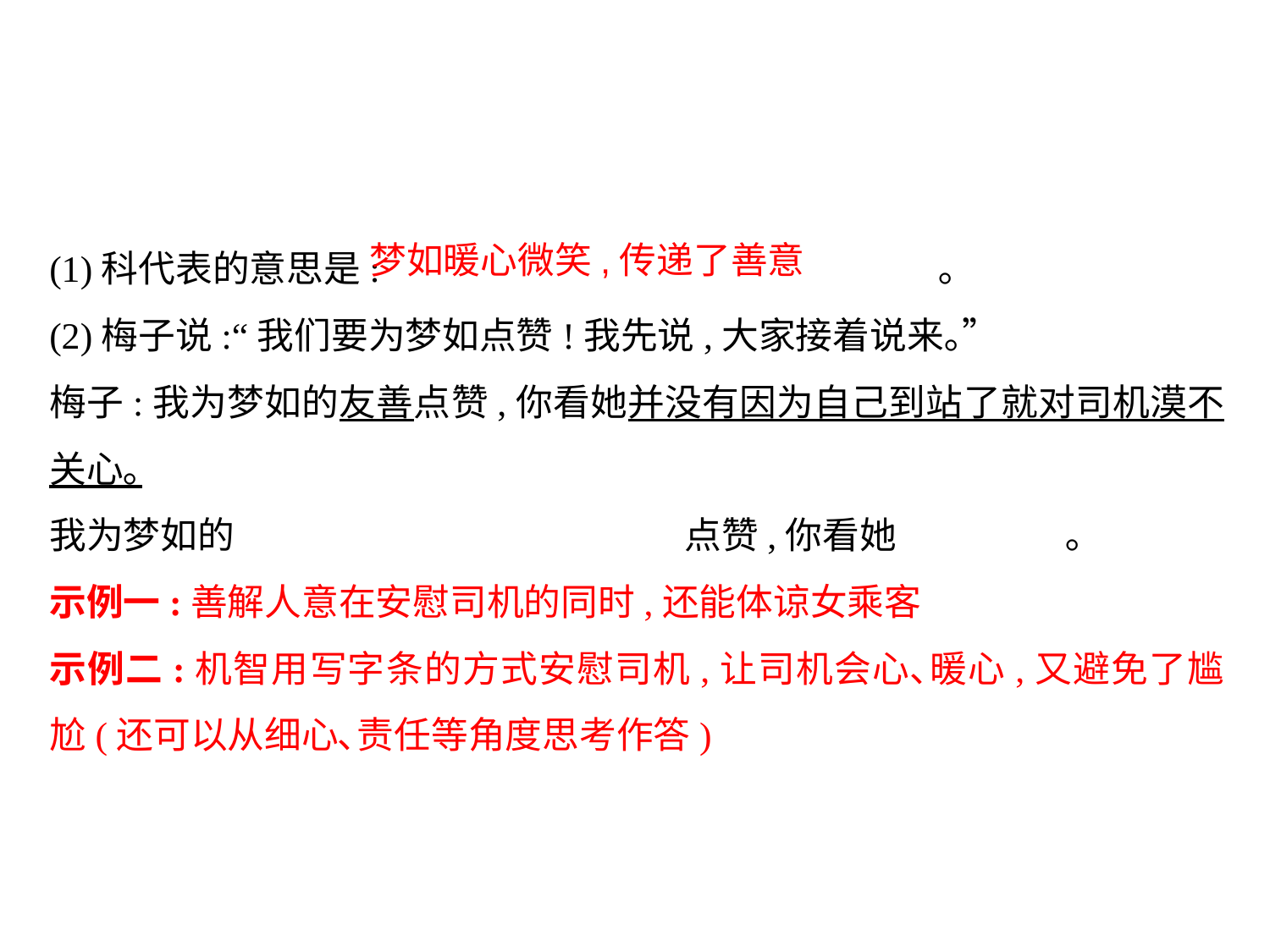

(1)科代表的意思是:					｡
(2)梅子说:“我们要为梦如点赞!我先说,大家接着说来｡”
梅子:我为梦如的友善点赞,你看她并没有因为自己到站了就对司机漠不关心｡
我为梦如的				点赞,你看她		｡
示例一:善解人意在安慰司机的同时,还能体谅女乘客
示例二:机智用写字条的方式安慰司机,让司机会心､暖心,又避免了尴尬(还可以从细心､责任等角度思考作答)
梦如暖心微笑,传递了善意